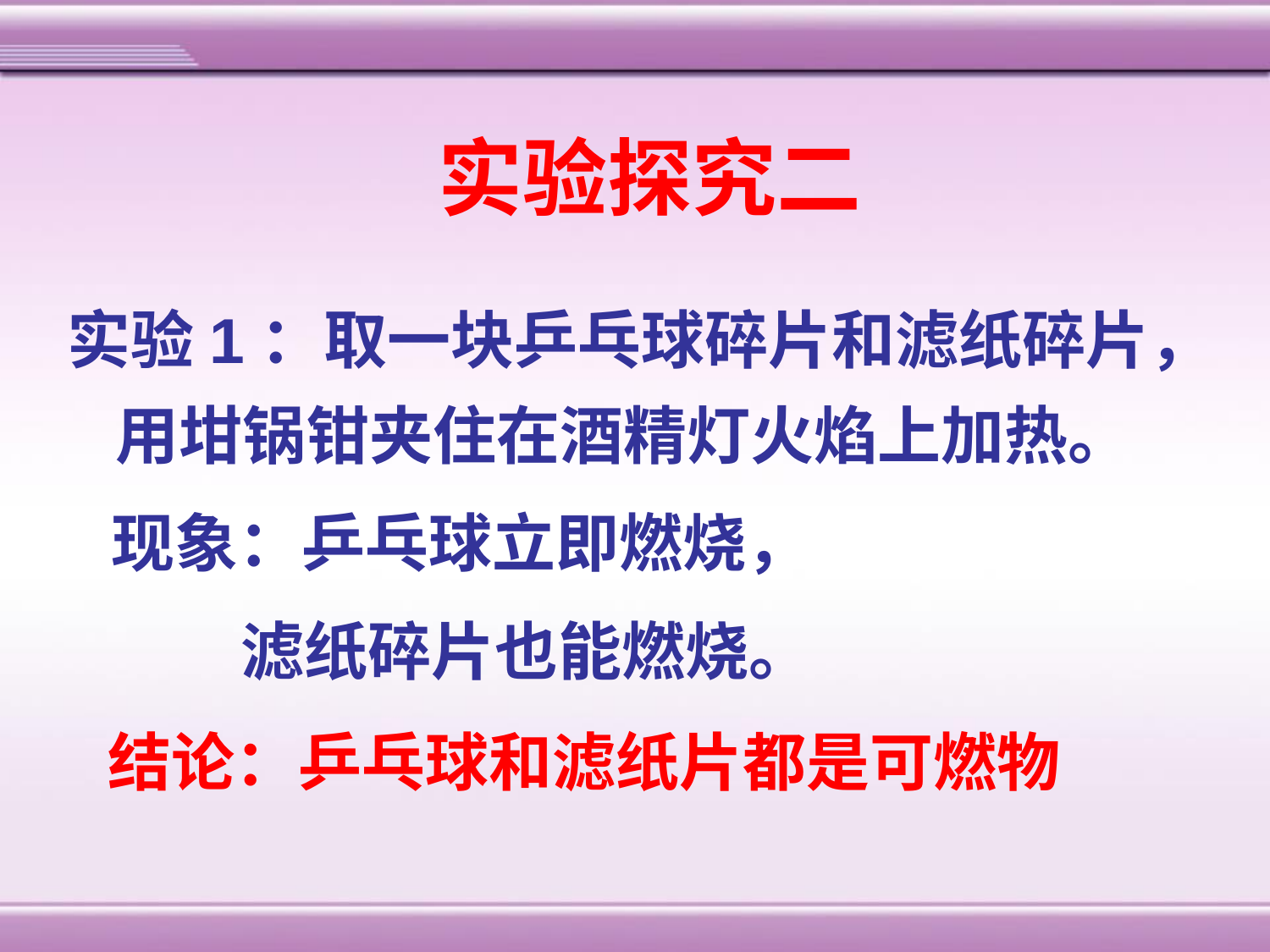

# 实验探究二
实验1：取一块乒乓球碎片和滤纸碎片，用坩锅钳夹住在酒精灯火焰上加热。
  现象：乒乓球立即燃烧，
           滤纸碎片也能燃烧。

结论：乒乓球和滤纸片都是可燃物

6